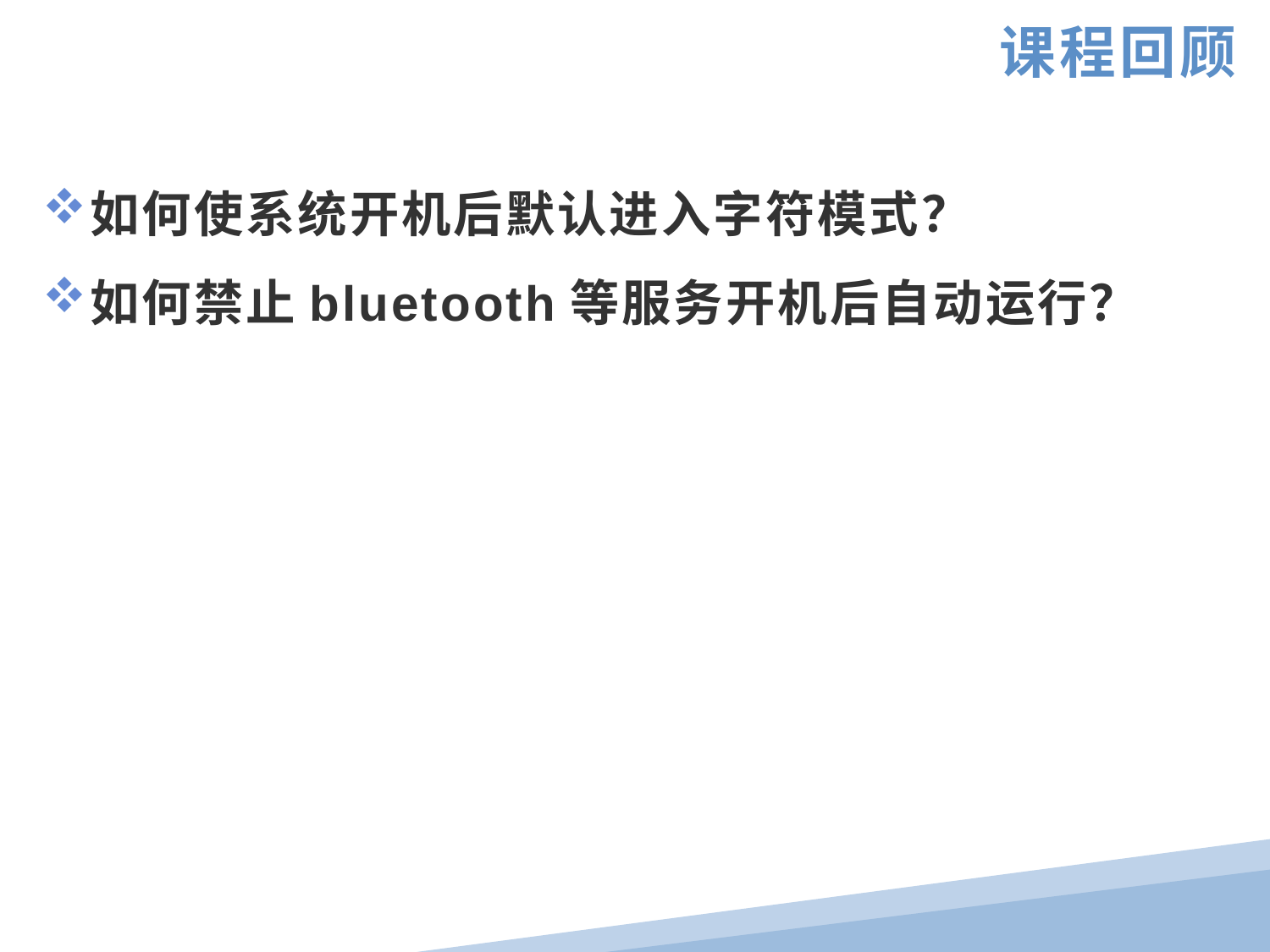

课程回顾
如何使系统开机后默认进入字符模式？
如何禁止bluetooth等服务开机后自动运行？